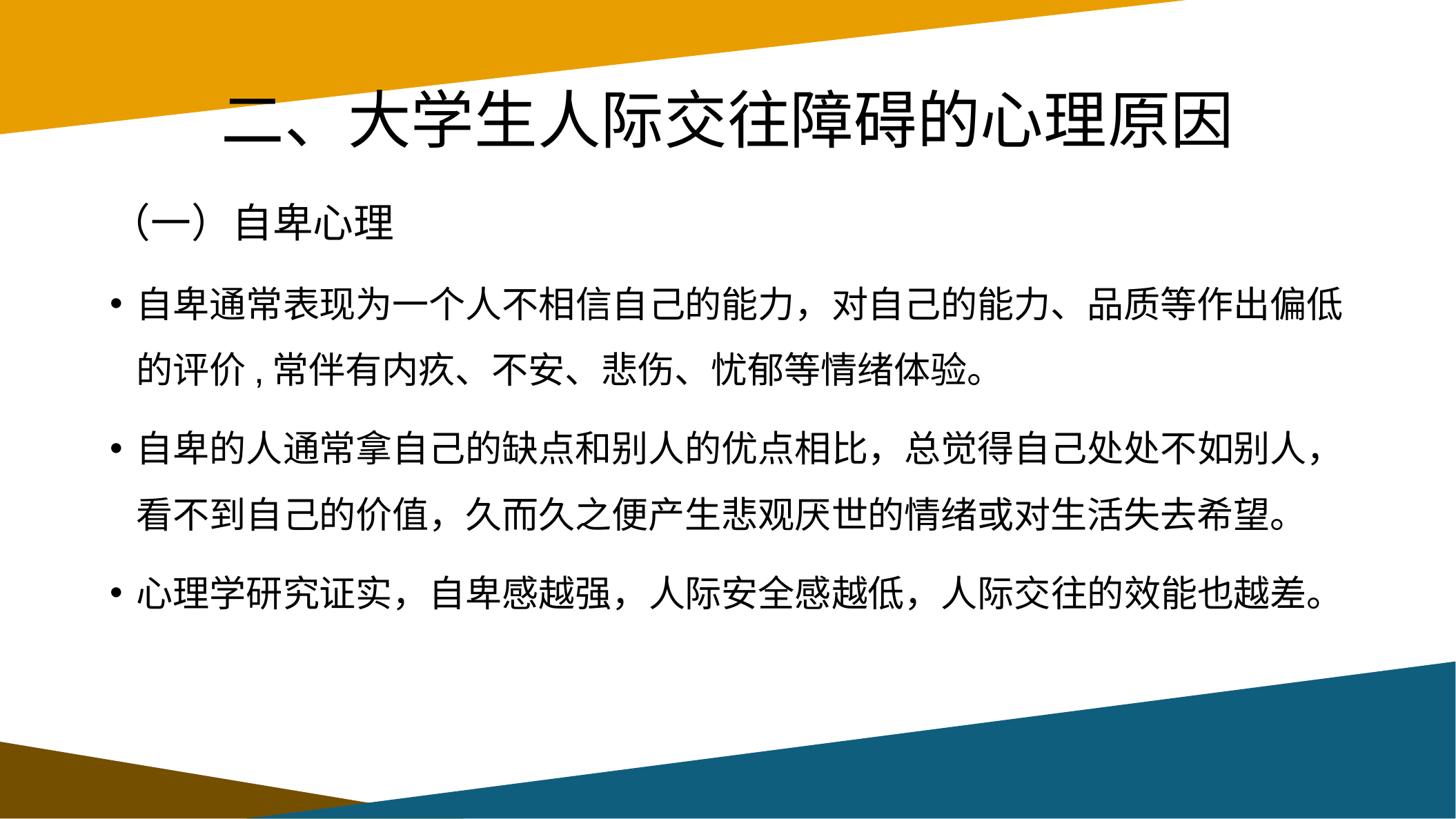

# 二、大学生人际交往障碍的心理原因
（一）自卑心理
自卑通常表现为一个人不相信自己的能力，对自己的能力、品质等作出偏低的评价,常伴有内疚、不安、悲伤、忧郁等情绪体验。
自卑的人通常拿自己的缺点和别人的优点相比，总觉得自己处处不如别人，看不到自己的价值，久而久之便产生悲观厌世的情绪或对生活失去希望。
心理学研究证实，自卑感越强，人际安全感越低，人际交往的效能也越差。